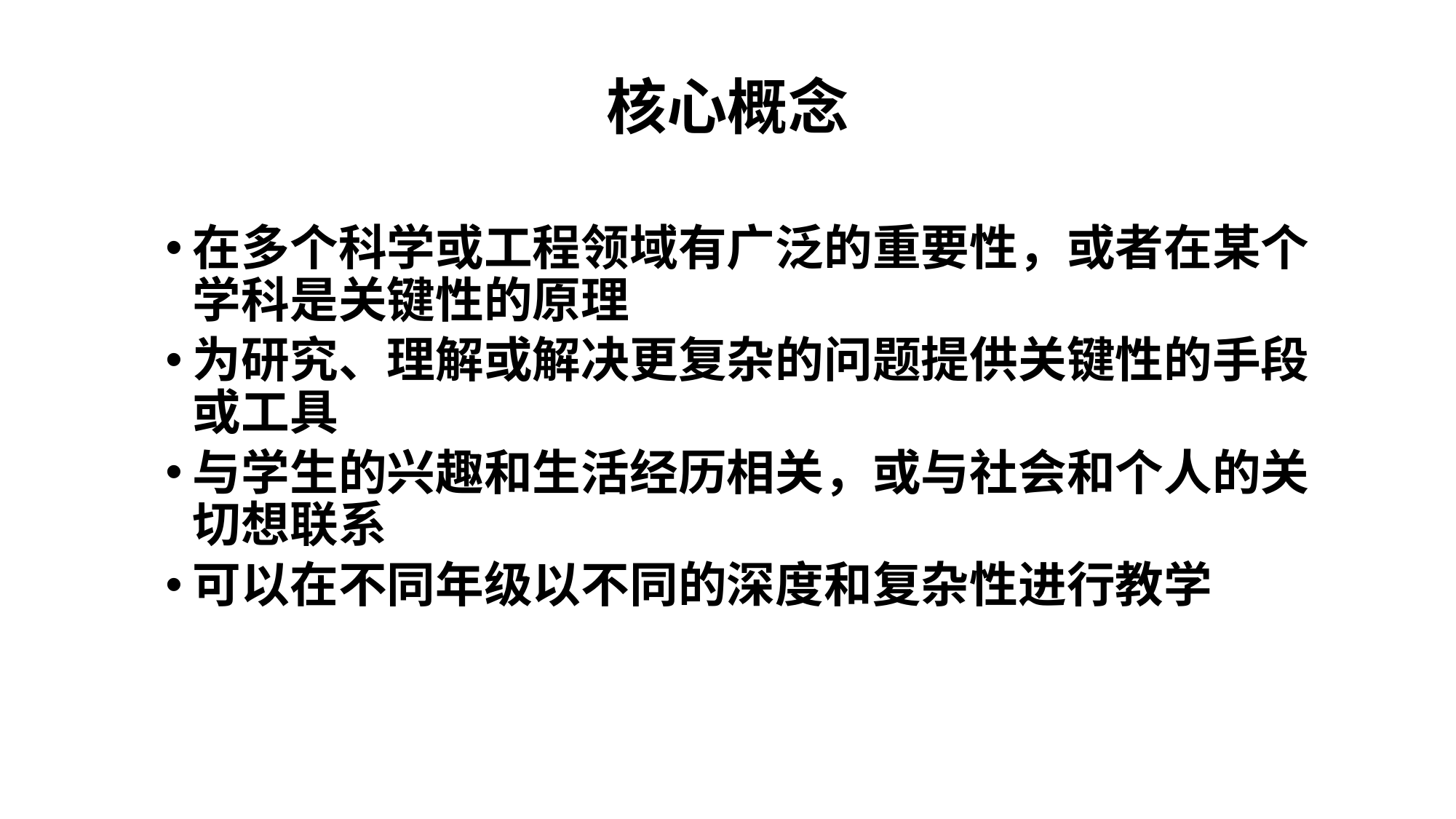

核心概念

在多个科学或工程领域有广泛的重要性，或者在某个学科是关键性的原理
为研究、理解或解决更复杂的问题提供关键性的手段或工具
与学生的兴趣和生活经历相关，或与社会和个人的关切想联系
可以在不同年级以不同的深度和复杂性进行教学